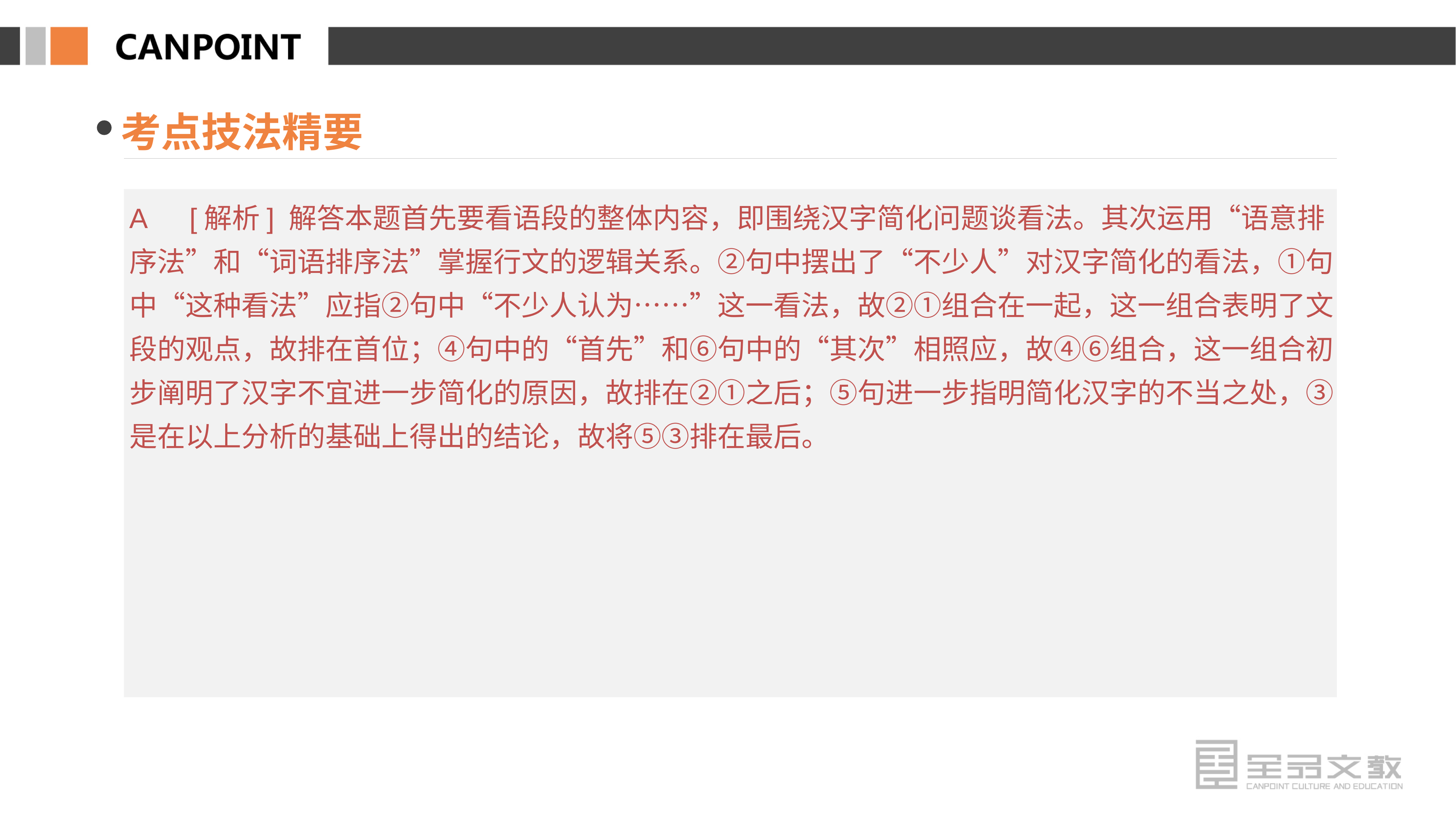

考点技法精要

A　[解析] 解答本题首先要看语段的整体内容，即围绕汉字简化问题谈看法。其次运用“语意排序法”和“词语排序法”掌握行文的逻辑关系。②句中摆出了“不少人”对汉字简化的看法，①句中“这种看法”应指②句中“不少人认为……”这一看法，故②①组合在一起，这一组合表明了文段的观点，故排在首位；④句中的“首先”和⑥句中的“其次”相照应，故④⑥组合，这一组合初步阐明了汉字不宜进一步简化的原因，故排在②①之后；⑤句进一步指明简化汉字的不当之处，③是在以上分析的基础上得出的结论，故将⑤③排在最后。